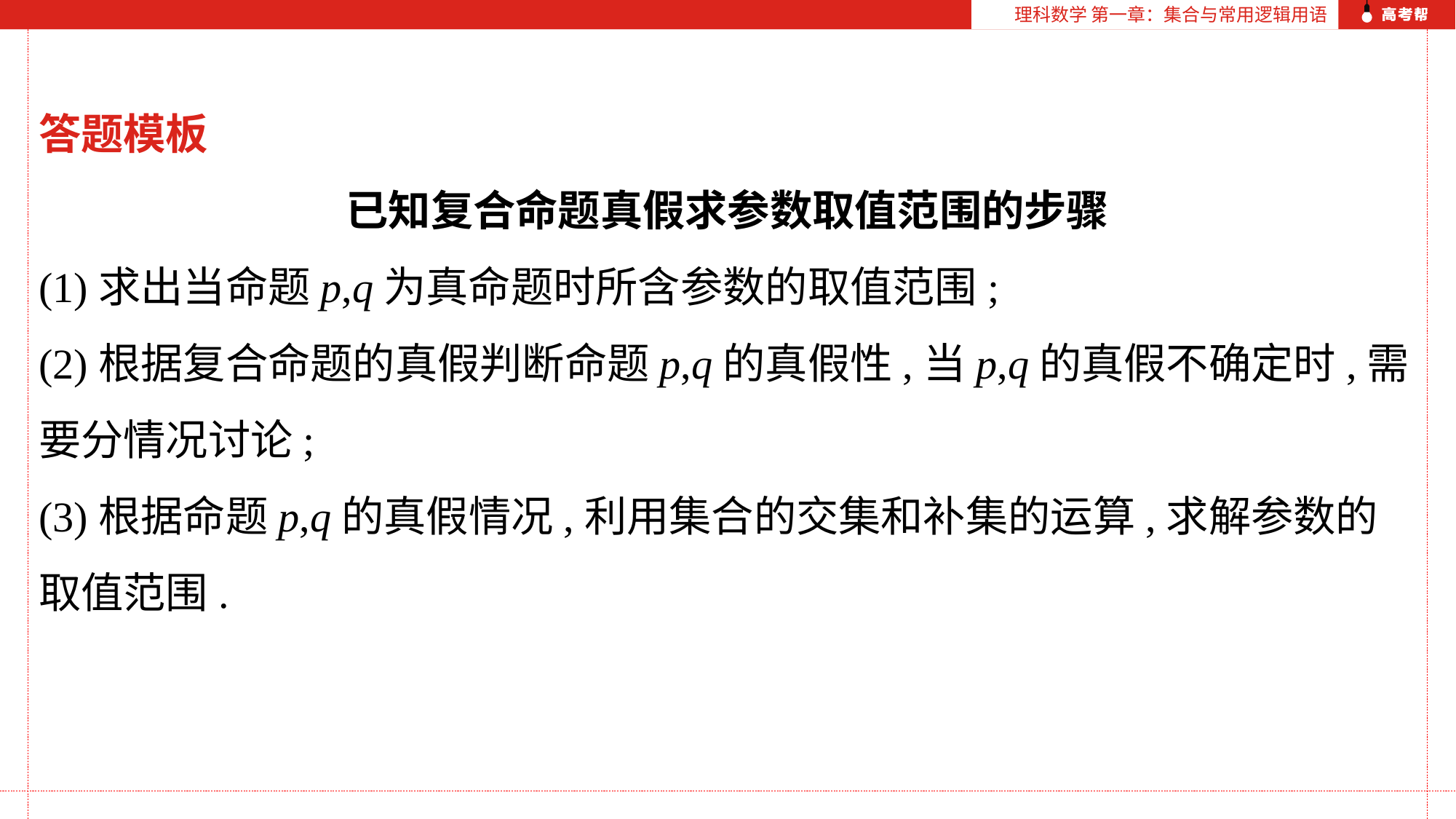

理科数学 第一章：集合与常用逻辑用语

答题模板
已知复合命题真假求参数取值范围的步骤
(1)求出当命题p,q为真命题时所含参数的取值范围;
(2)根据复合命题的真假判断命题p,q的真假性,当p,q的真假不确定时,需要分情况讨论;
(3)根据命题p,q的真假情况,利用集合的交集和补集的运算,求解参数的取值范围.